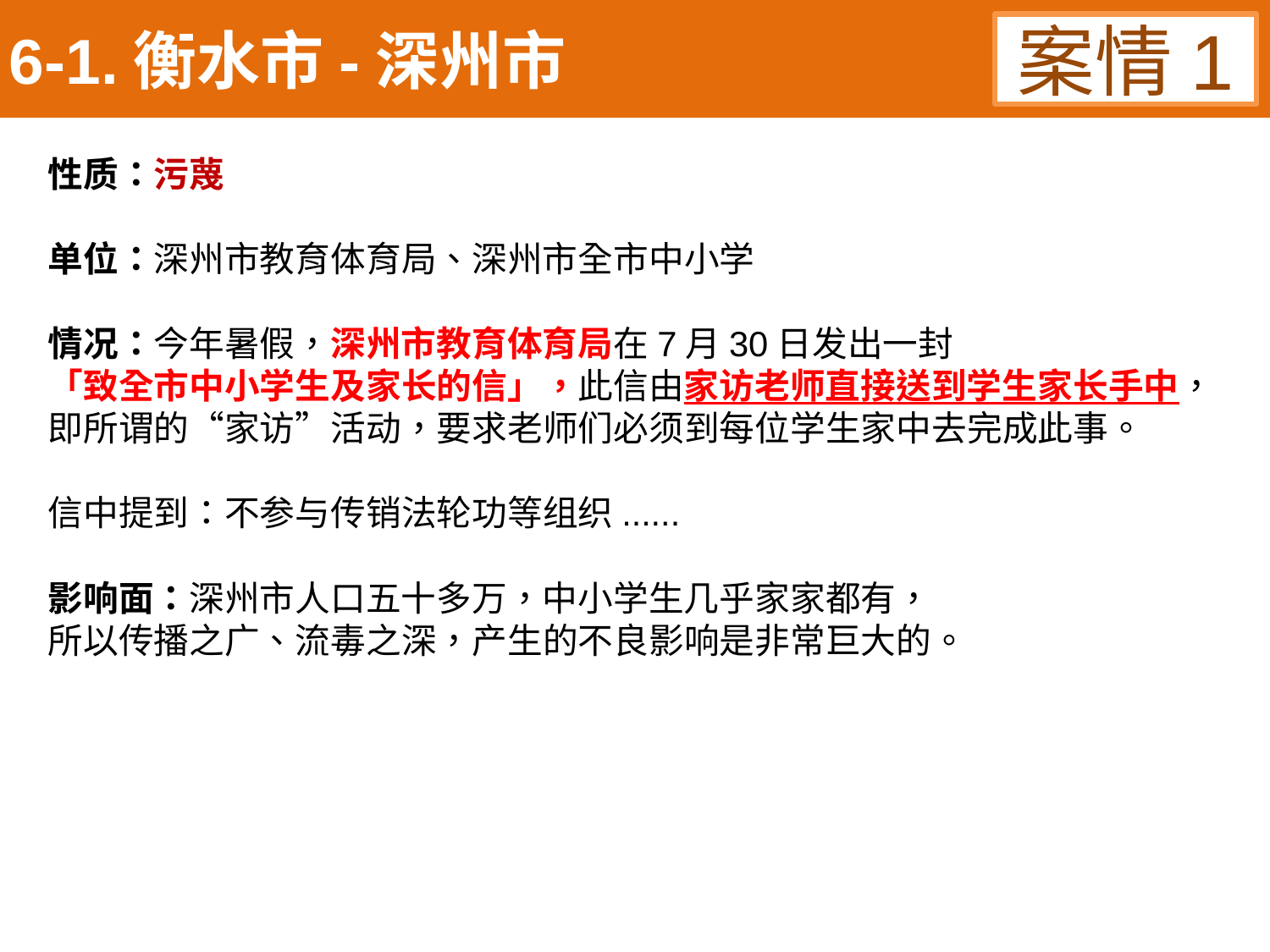

6-1.衡水市-深州市
案情1

性质：污蔑

单位：深州市教育体育局、深州市全市中小学

情况：今年暑假，深州市教育体育局在7月30日发出一封
「致全市中小学生及家长的信」，此信由家访老师直接送到学生家长手中，
即所谓的“家访”活动，要求老师们必须到每位学生家中去完成此事。

信中提到：不参与传销法轮功等组织......

影响面：深州市人口五十多万，中小学生几乎家家都有，
所以传播之广、流毒之深，产生的不良影响是非常巨大的。